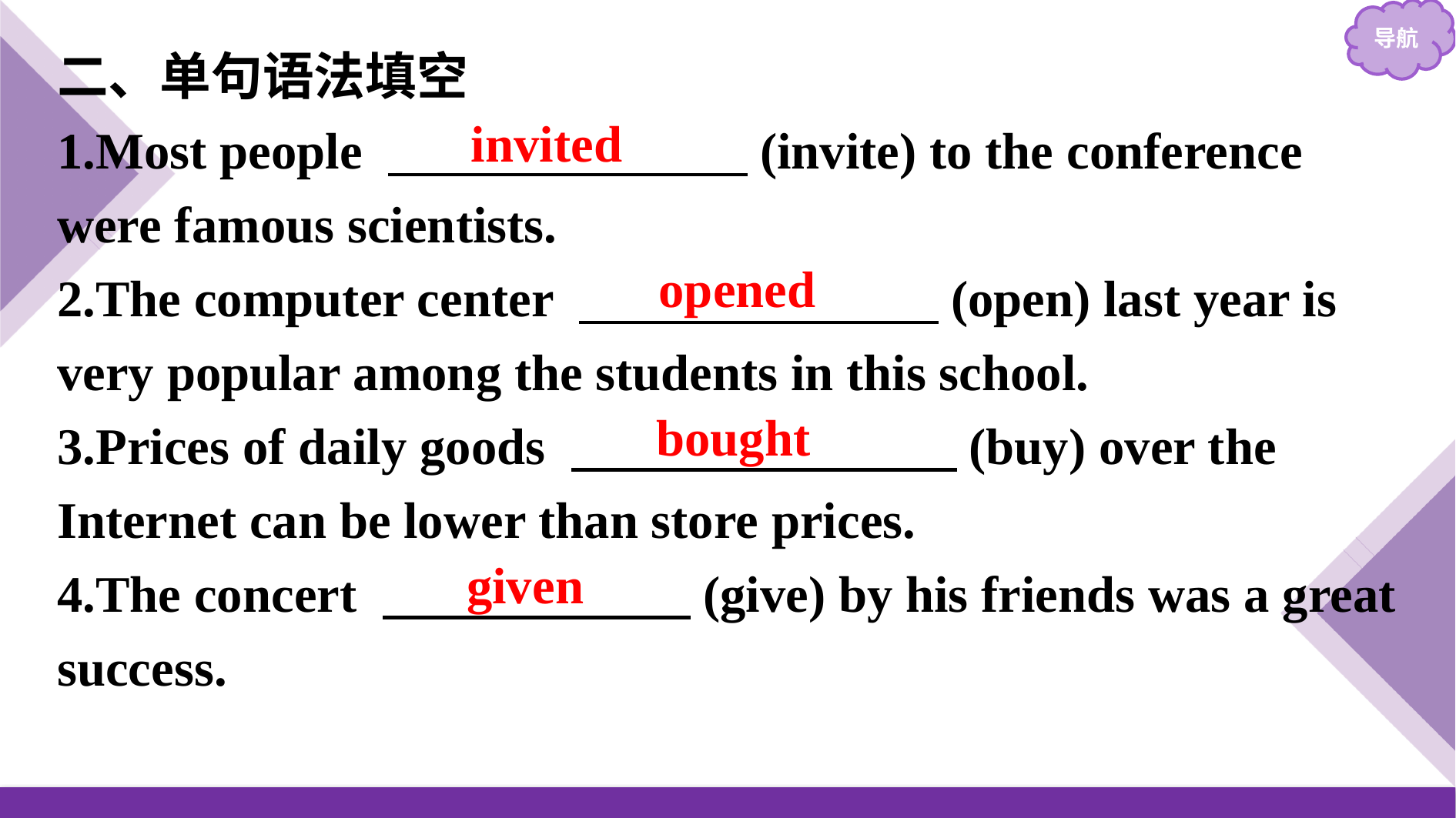

二、单句语法填空
1.Most people 　　　　　　　(invite) to the conference were famous scientists.
2.The computer center 　　　　　　　(open) last year is very popular among the students in this school.
3.Prices of daily goods 　　　　　　　 (buy) over the Internet can be lower than store prices.
4.The concert 　　　　　　(give) by his friends was a great success.
invited
opened
bought
given